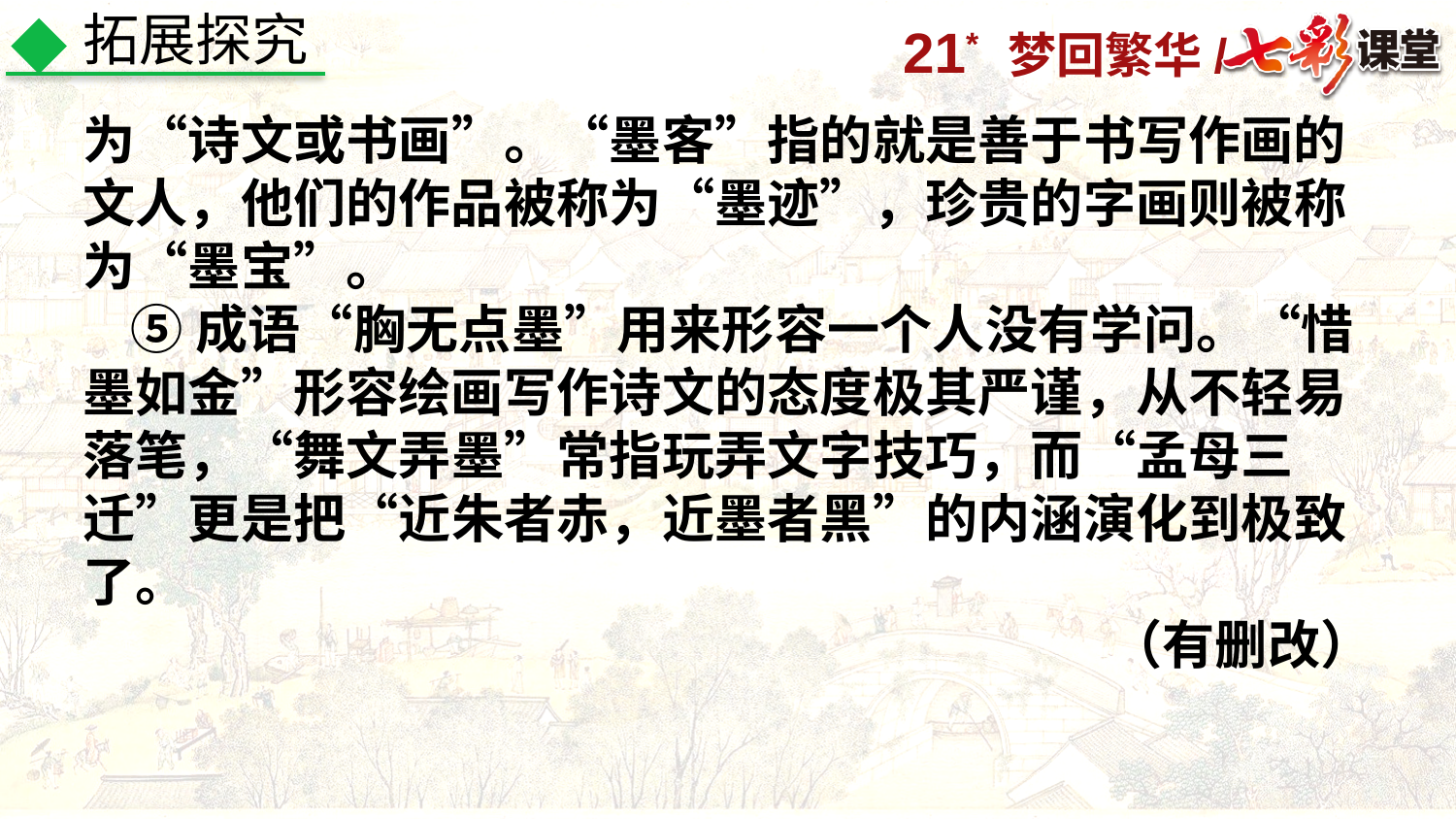

拓展探究

为“诗文或书画”。“墨客”指的就是善于书写作画的文人，他们的作品被称为“墨迹”，珍贵的字画则被称为“墨宝”。
    ⑤成语“胸无点墨”用来形容一个人没有学问。“惜墨如金”形容绘画写作诗文的态度极其严谨，从不轻易落笔，“舞文弄墨”常指玩弄文字技巧，而“孟母三迁”更是把“近朱者赤，近墨者黑”的内涵演化到极致了。
（有删改）